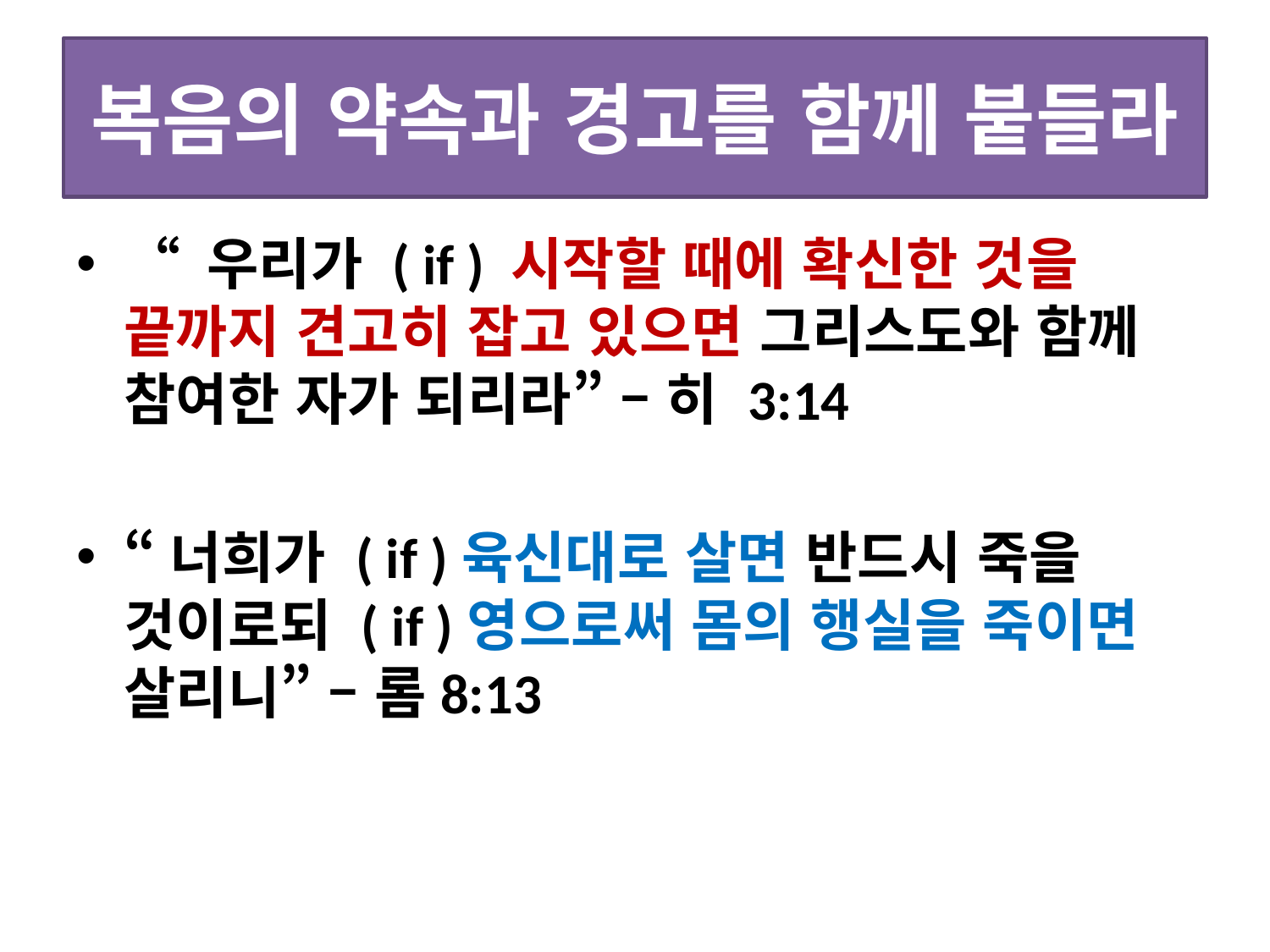

# 복음의 약속과 경고를 함께 붙들라
“ 우리가 ( if ) 시작할 때에 확신한 것을 끝까지 견고히 잡고 있으면 그리스도와 함께 참여한 자가 되리라” – 히 3:14

“너희가 ( if )육신대로 살면 반드시 죽을 것이로되 ( if )영으로써 몸의 행실을 죽이면 살리니” – 롬8:13